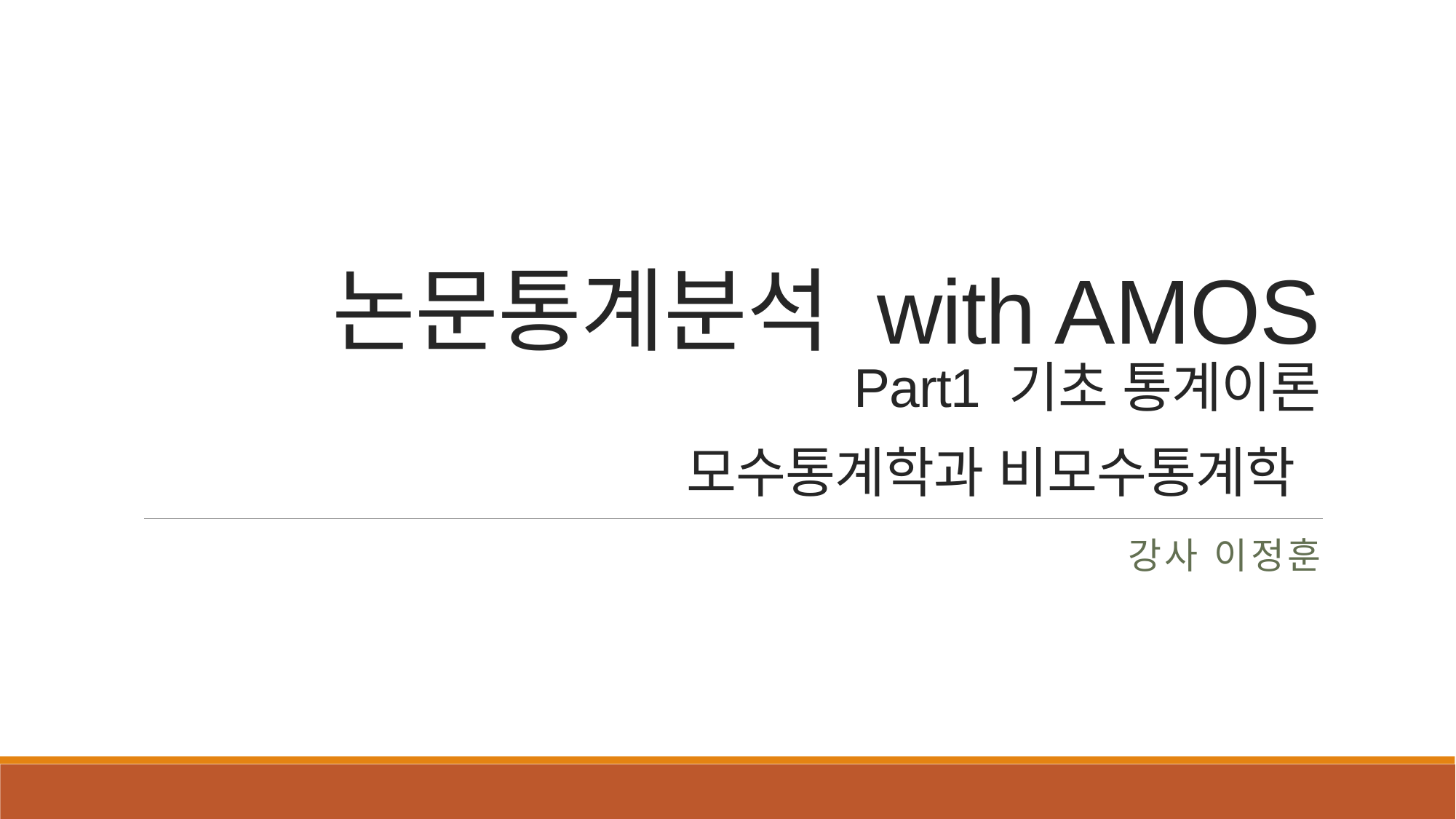

# 논문통계분석 with AMOS Part1 기초 통계이론 모수통계학과 비모수통계학
강사 이정훈